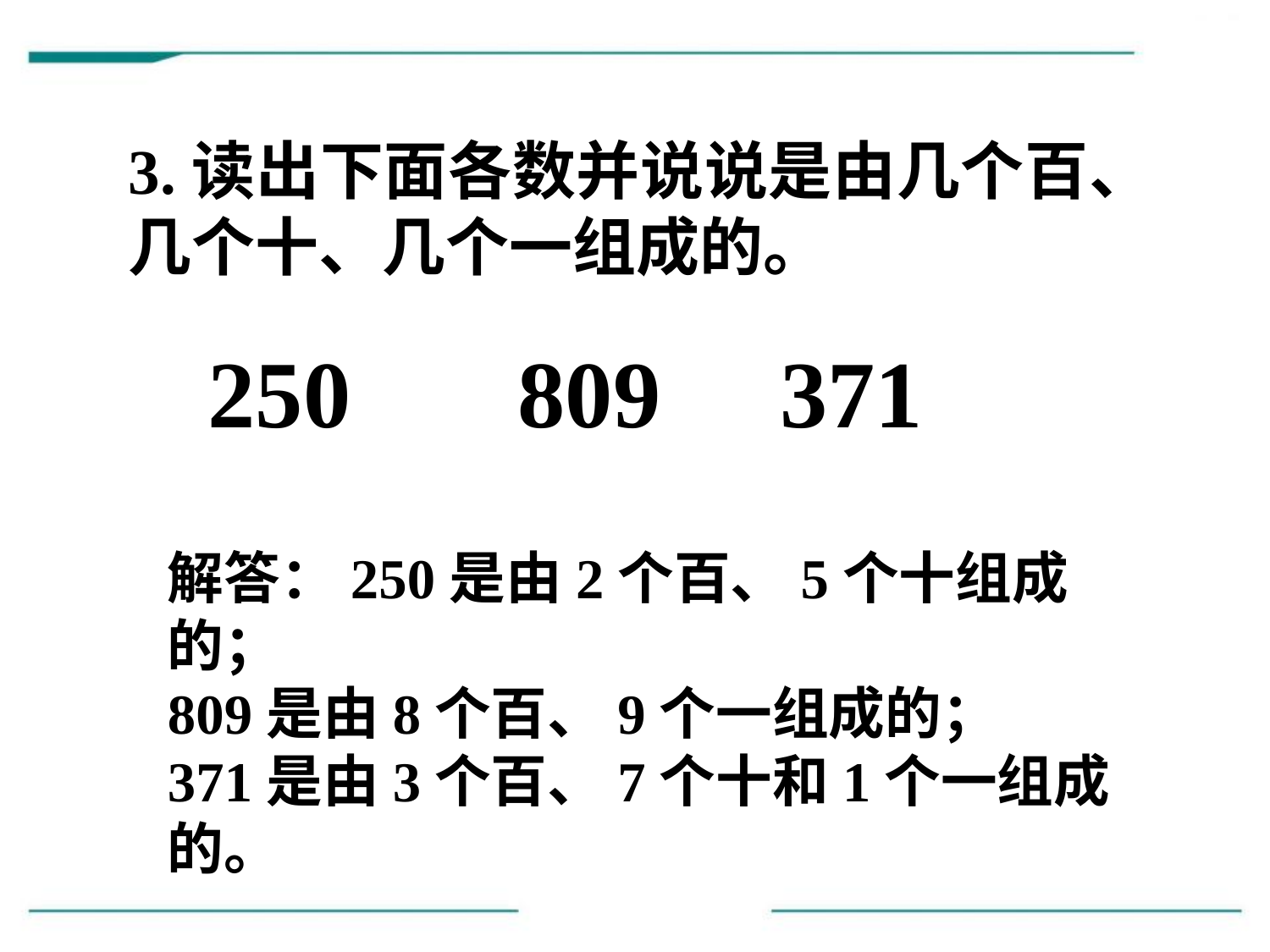

3.读出下面各数并说说是由几个百、几个十、几个一组成的。
250       809     371
解答：250是由2个百、5个十组成的；
809是由8个百、9个一组成的；
371是由3个百、7个十和1个一组成的。